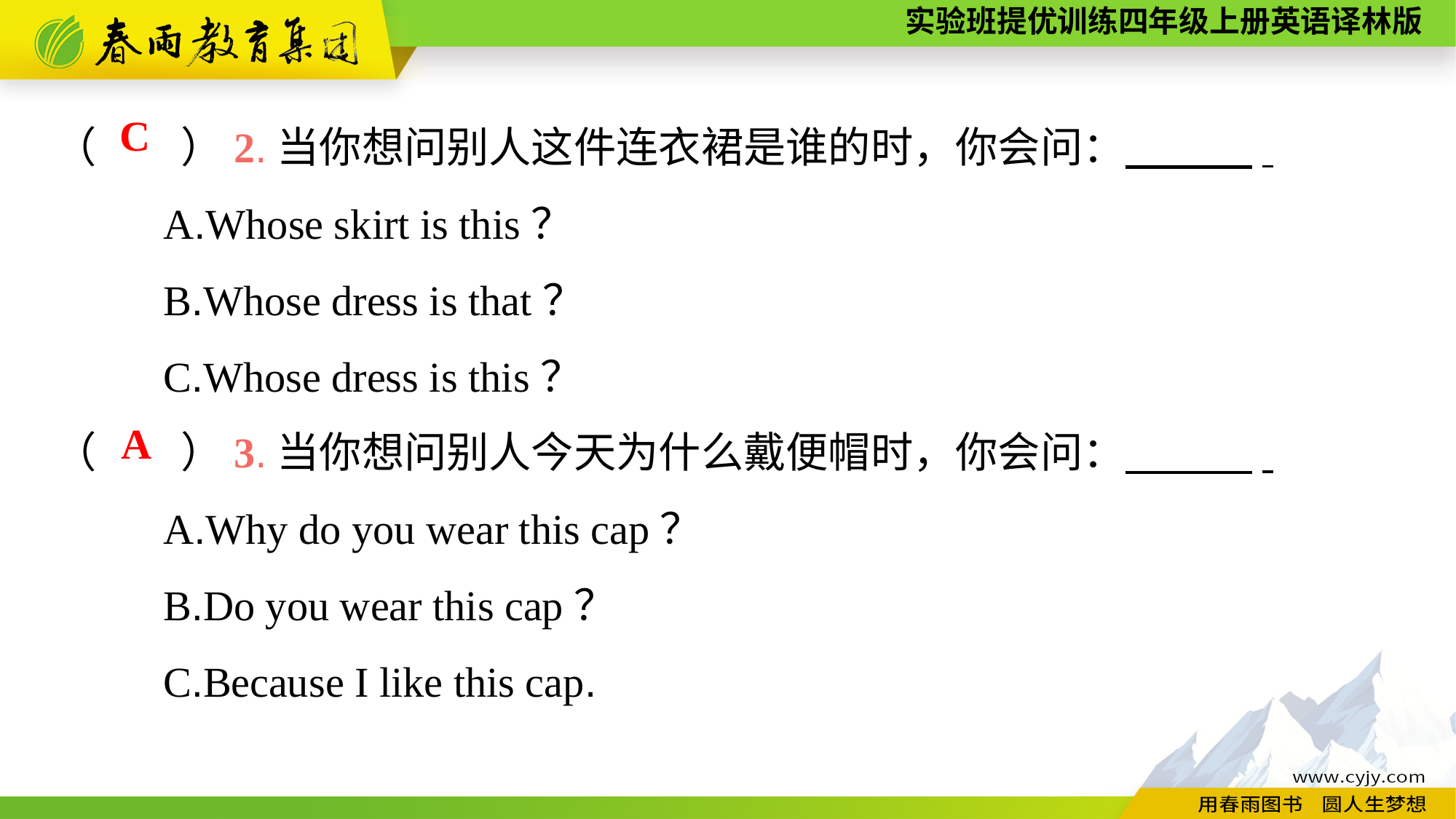

（　　）2.当你想问别人这件连衣裙是谁的时，你会问：　　　.
	A.Whose skirt is this？
	B.Whose dress is that？
	C.Whose dress is this？
（　　）3.当你想问别人今天为什么戴便帽时，你会问：　　　.
	A.Why do you wear this cap？
	B.Do you wear this cap？
	C.Because I like this cap.
C
A